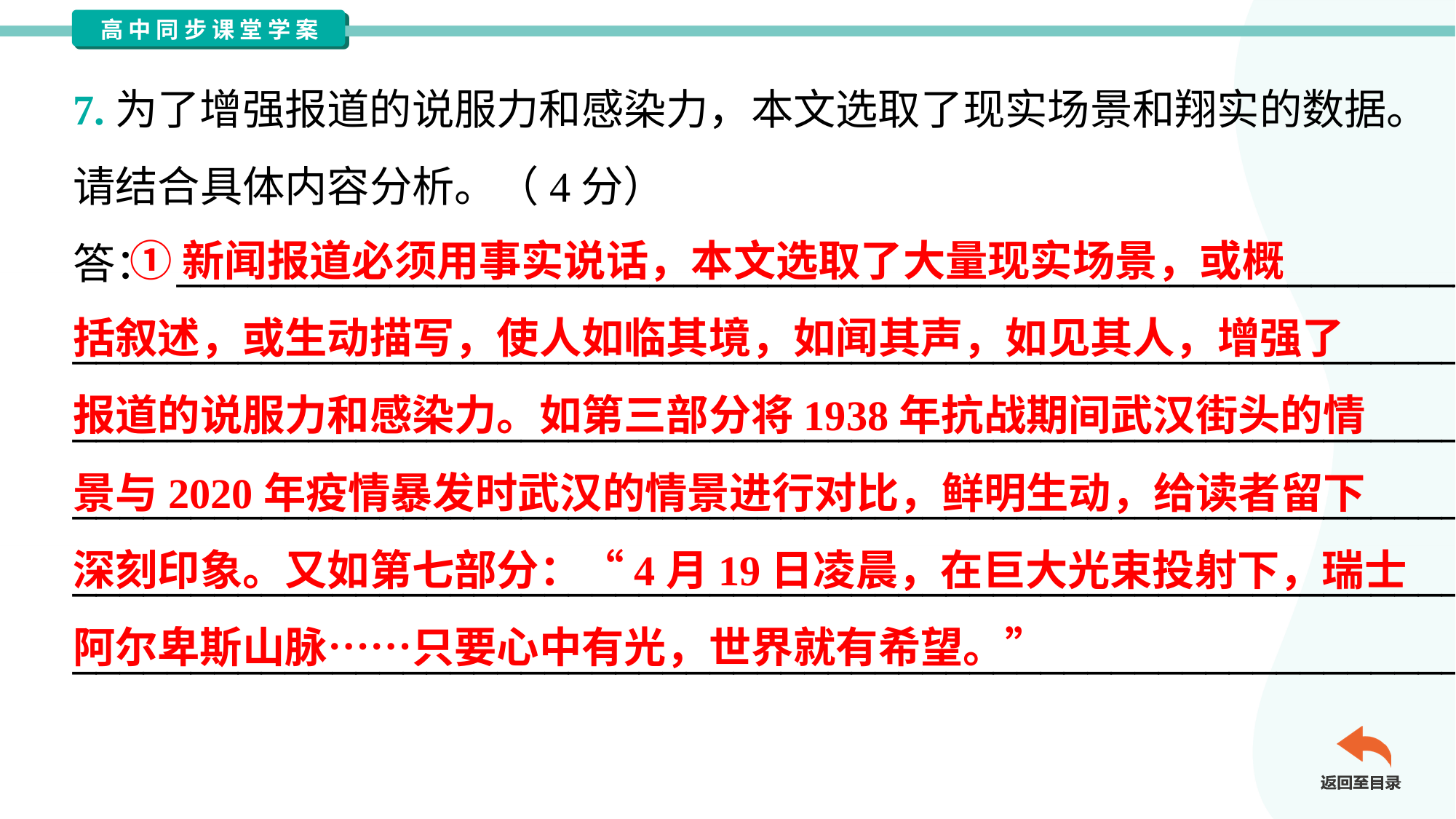

7.为了增强报道的说服力和感染力，本文选取了现实场景和翔实的数据。
请结合具体内容分析。（4分）
答： ________________________________________________________
_____________________________________________________________
_____________________________________________________________
_____________________________________________________________
_____________________________________________________________
_____________________________________________________________
      ①新闻报道必须用事实说话，本文选取了大量现实场景，或概
括叙述，或生动描写，使人如临其境，如闻其声，如见其人，增强了
报道的说服力和感染力。如第三部分将1938年抗战期间武汉街头的情
景与2020年疫情暴发时武汉的情景进行对比，鲜明生动，给读者留下
深刻印象。又如第七部分：“4月19日凌晨，在巨大光束投射下，瑞士
阿尔卑斯山脉……只要心中有光，世界就有希望。”